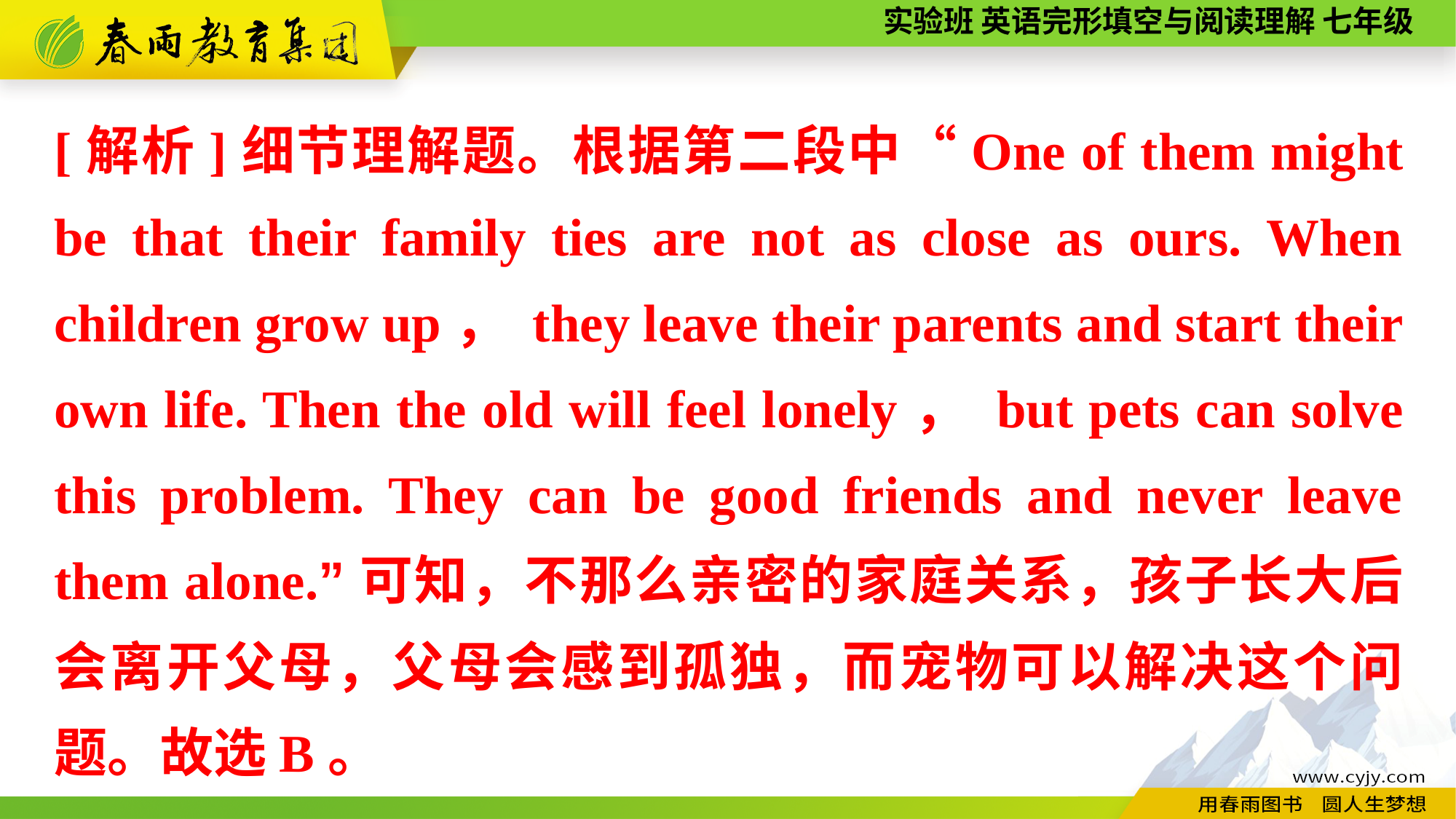

[解析]细节理解题。根据第二段中“One of them might be that their family ties are not as close as ours. When children grow up， they leave their parents and start their own life. Then the old will feel lonely， but pets can solve this problem. They can be good friends and never leave them alone.”可知，不那么亲密的家庭关系，孩子长大后会离开父母，父母会感到孤独，而宠物可以解决这个问题。故选B。